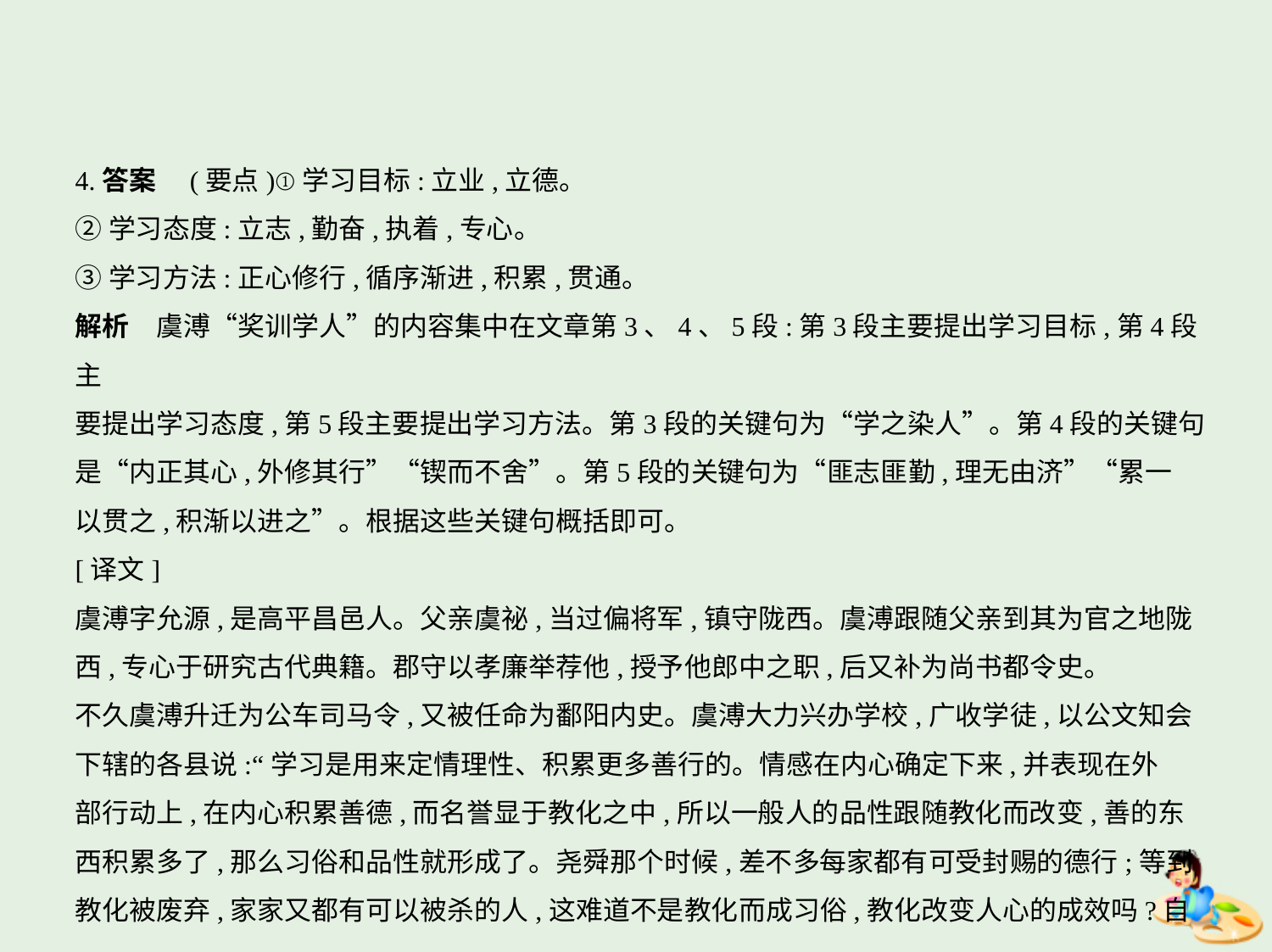

4.答案　(要点)①学习目标:立业,立德。
②学习态度:立志,勤奋,执着,专心。
③学习方法:正心修行,循序渐进,积累,贯通。
解析　虞溥“奖训学人”的内容集中在文章第3、4、5段:第3段主要提出学习目标,第4段主
要提出学习态度,第5段主要提出学习方法。第3段的关键句为“学之染人”。第4段的关键句
是“内正其心,外修其行”“锲而不舍”。第5段的关键句为“匪志匪勤,理无由济”“累一
以贯之,积渐以进之”。根据这些关键句概括即可。
[译文]
虞溥字允源,是高平昌邑人。父亲虞祕,当过偏将军,镇守陇西。虞溥跟随父亲到其为官之地陇
西,专心于研究古代典籍。郡守以孝廉举荐他,授予他郎中之职,后又补为尚书都令史。
不久虞溥升迁为公车司马令,又被任命为鄱阳内史。虞溥大力兴办学校,广收学徒,以公文知会
下辖的各县说:“学习是用来定情理性、积累更多善行的。情感在内心确定下来,并表现在外
部行动上,在内心积累善德,而名誉显于教化之中,所以一般人的品性跟随教化而改变,善的东
西积累多了,那么习俗和品性就形成了。尧舜那个时候,差不多每家都有可受封赐的德行;等到
教化被废弃,家家又都有可以被杀的人,这难道不是教化而成习俗,教化改变人心的成效吗?自